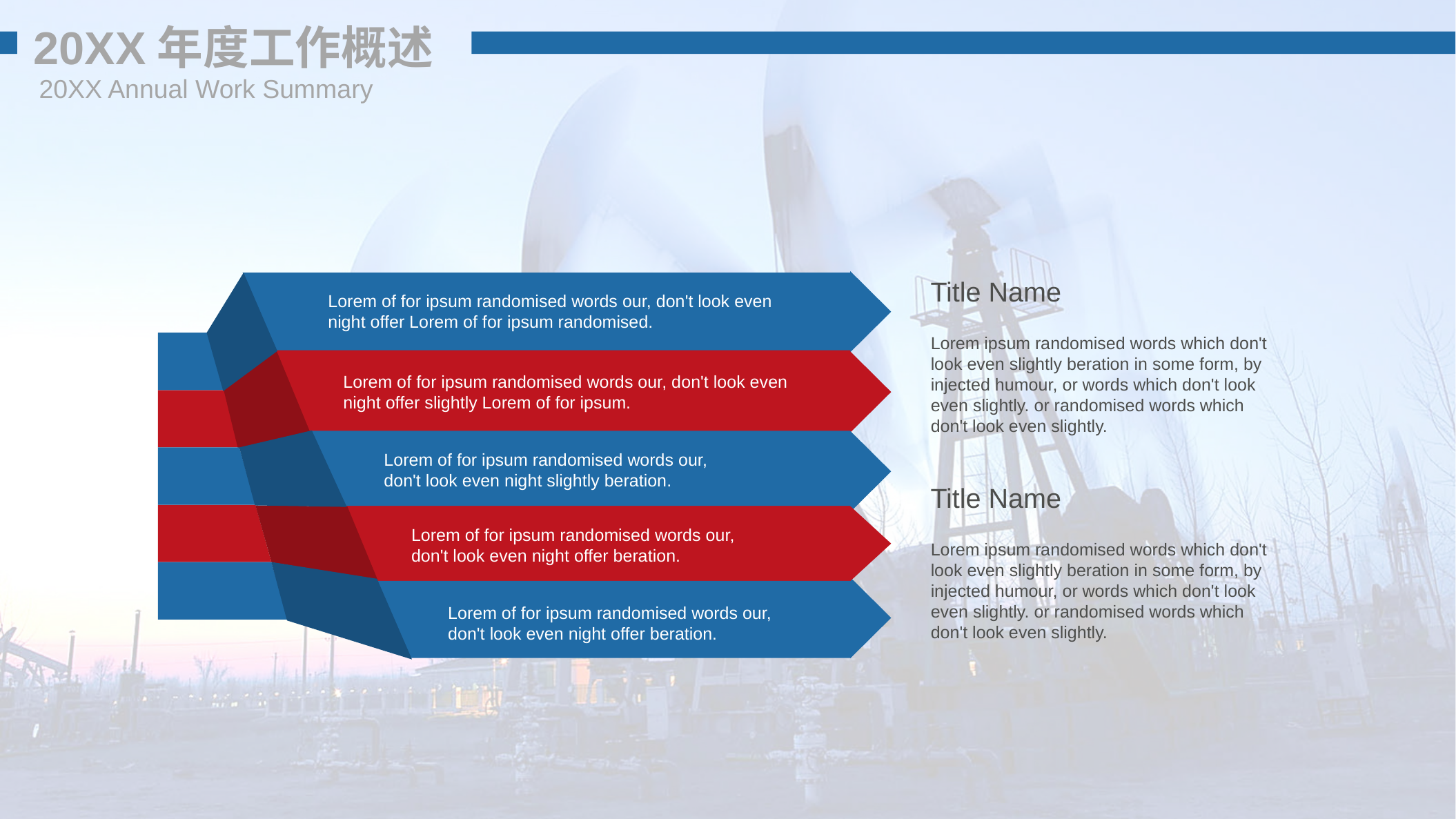

20XX年度工作概述

20XX Annual Work Summary

Title Name
Lorem of for ipsum randomised words our, don't look even night offer Lorem of for ipsum randomised.

Lorem ipsum randomised words which don't look even slightly beration in some form, by injected humour, or words which don't look even slightly. or randomised words which don't look even slightly.

Lorem of for ipsum randomised words our, don't look even night offer slightly Lorem of for ipsum.

Lorem of for ipsum randomised words our, don't look even night slightly beration.

Title Name

Lorem of for ipsum randomised words our, don't look even night offer beration.

Lorem ipsum randomised words which don't look even slightly beration in some form, by injected humour, or words which don't look even slightly. or randomised words which don't look even slightly.

Lorem of for ipsum randomised words our, don't look even night offer beration.